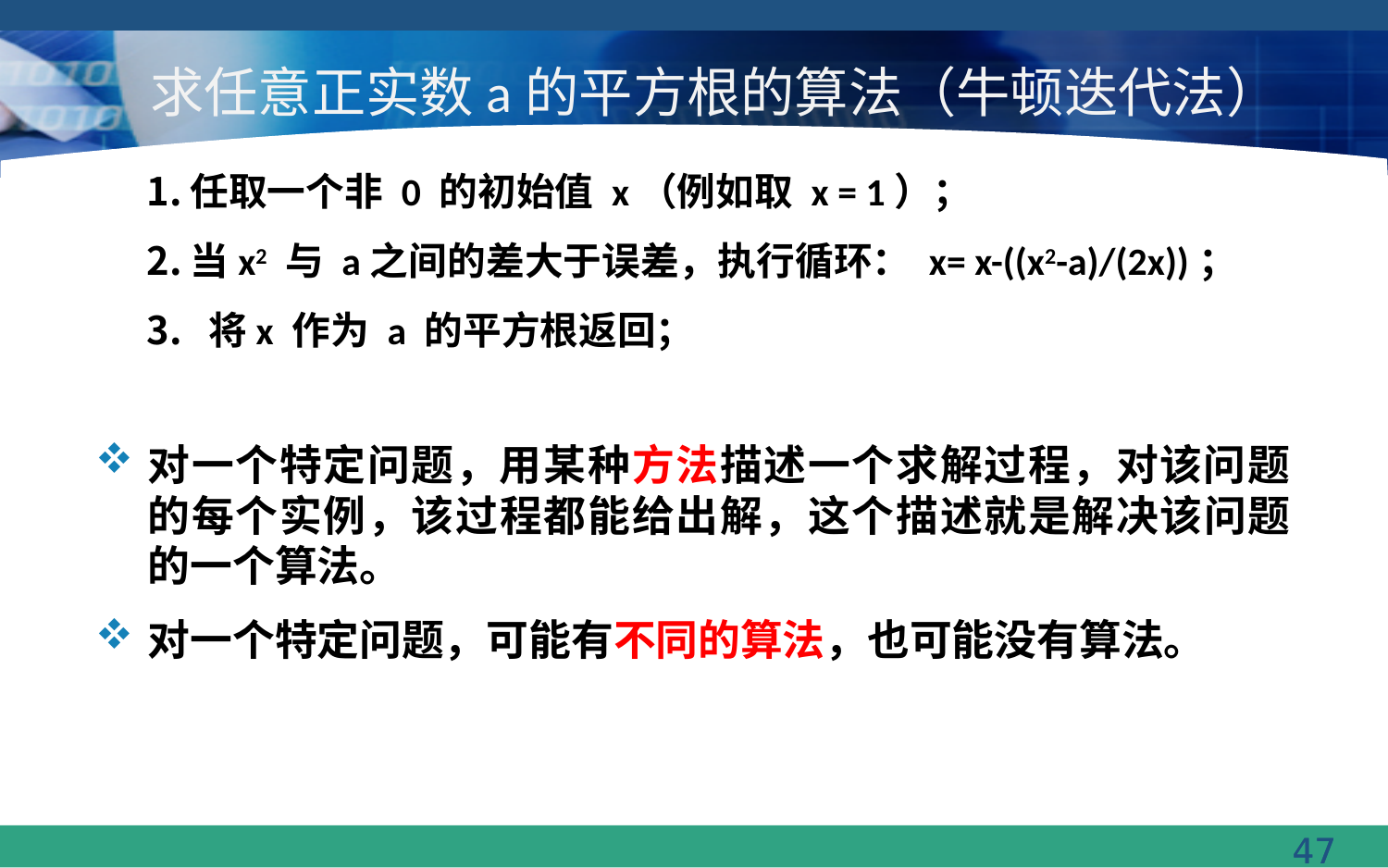

# 求任意正实数a的平方根的算法（牛顿迭代法）
任取一个非 0 的初始值 x（例如取 x = 1）；
当x2 与 a之间的差大于误差，执行循环： x= x-((x2-a)/(2x))；
 将x 作为 a 的平方根返回；

对一个特定问题，用某种方法描述一个求解过程，对该问题的每个实例，该过程都能给出解，这个描述就是解决该问题的一个算法。
对一个特定问题，可能有不同的算法，也可能没有算法。